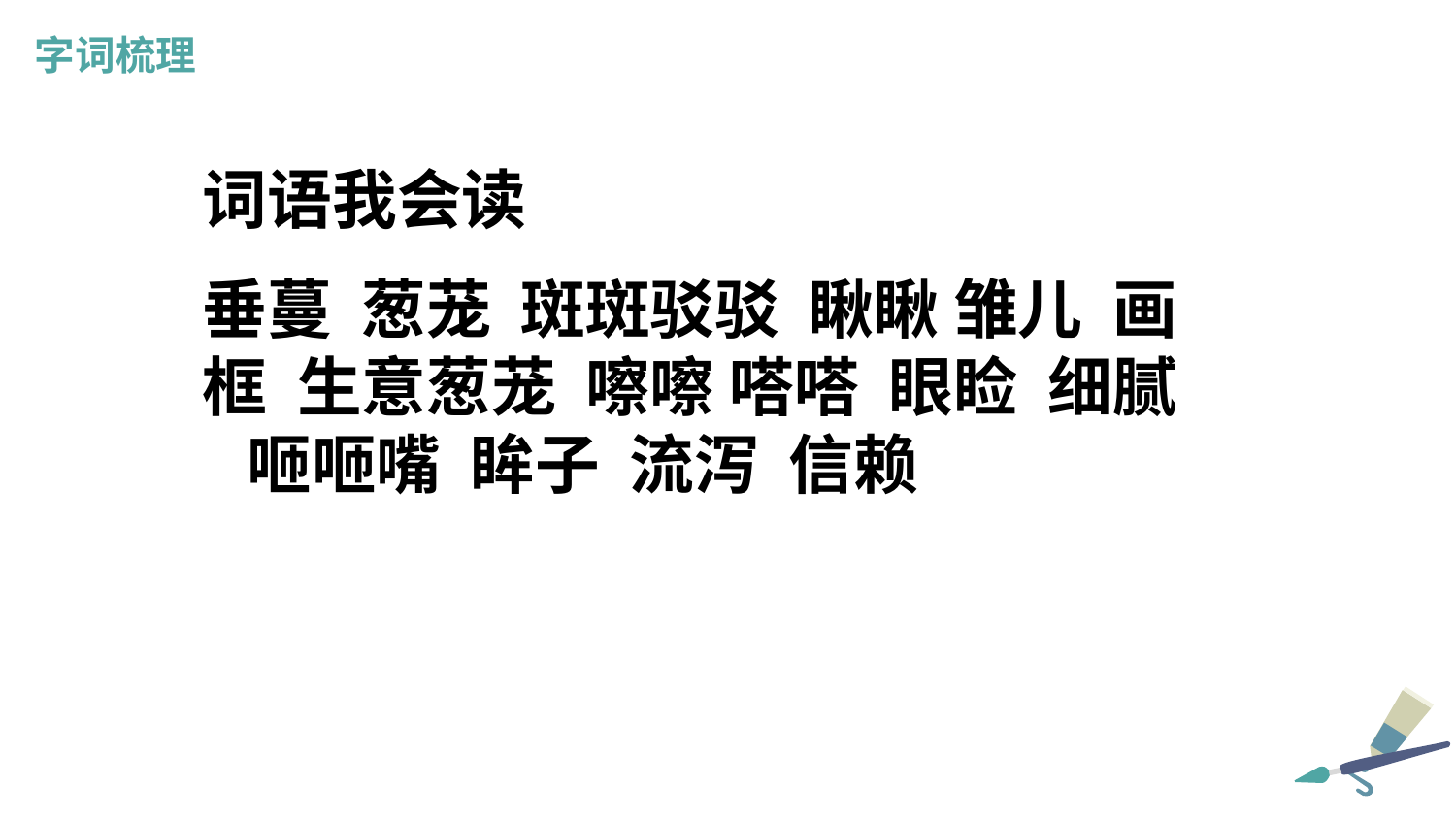

字词梳理
词语我会读
垂蔓  葱茏  斑斑驳驳  瞅瞅 雏儿  画框  生意葱茏  嚓嚓 嗒嗒  眼睑  细腻    咂咂嘴  眸子  流泻  信赖